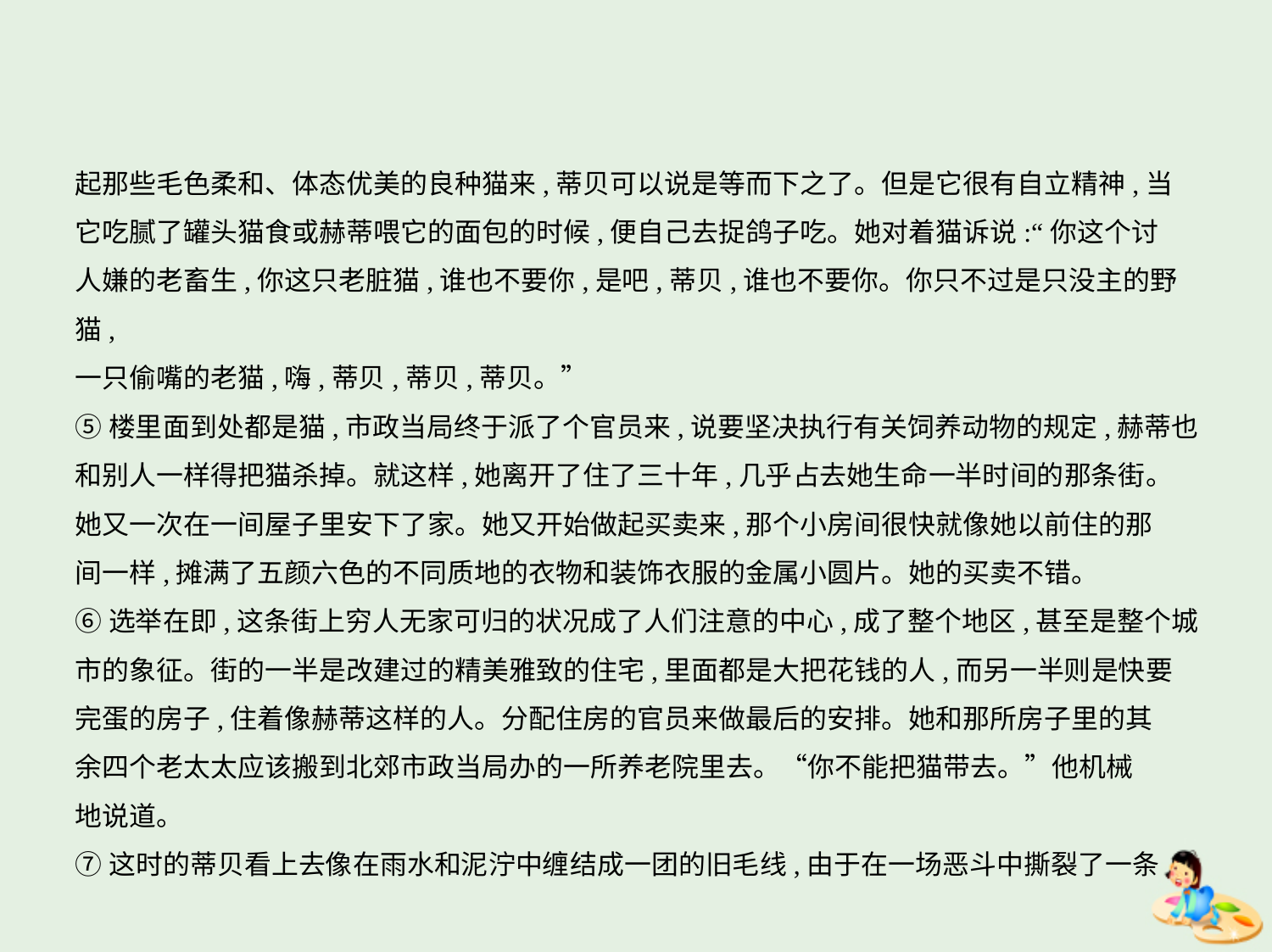

起那些毛色柔和、体态优美的良种猫来,蒂贝可以说是等而下之了。但是它很有自立精神,当
它吃腻了罐头猫食或赫蒂喂它的面包的时候,便自己去捉鸽子吃。她对着猫诉说:“你这个讨
人嫌的老畜生,你这只老脏猫,谁也不要你,是吧,蒂贝,谁也不要你。你只不过是只没主的野猫,
一只偷嘴的老猫,嗨,蒂贝,蒂贝,蒂贝。”
⑤楼里面到处都是猫,市政当局终于派了个官员来,说要坚决执行有关饲养动物的规定,赫蒂也
和别人一样得把猫杀掉。就这样,她离开了住了三十年,几乎占去她生命一半时间的那条街。
她又一次在一间屋子里安下了家。她又开始做起买卖来,那个小房间很快就像她以前住的那
间一样,摊满了五颜六色的不同质地的衣物和装饰衣服的金属小圆片。她的买卖不错。
⑥选举在即,这条街上穷人无家可归的状况成了人们注意的中心,成了整个地区,甚至是整个城
市的象征。街的一半是改建过的精美雅致的住宅,里面都是大把花钱的人,而另一半则是快要
完蛋的房子,住着像赫蒂这样的人。分配住房的官员来做最后的安排。她和那所房子里的其
余四个老太太应该搬到北郊市政当局办的一所养老院里去。“你不能把猫带去。”他机械
地说道。
⑦这时的蒂贝看上去像在雨水和泥泞中缠结成一团的旧毛线,由于在一场恶斗中撕裂了一条